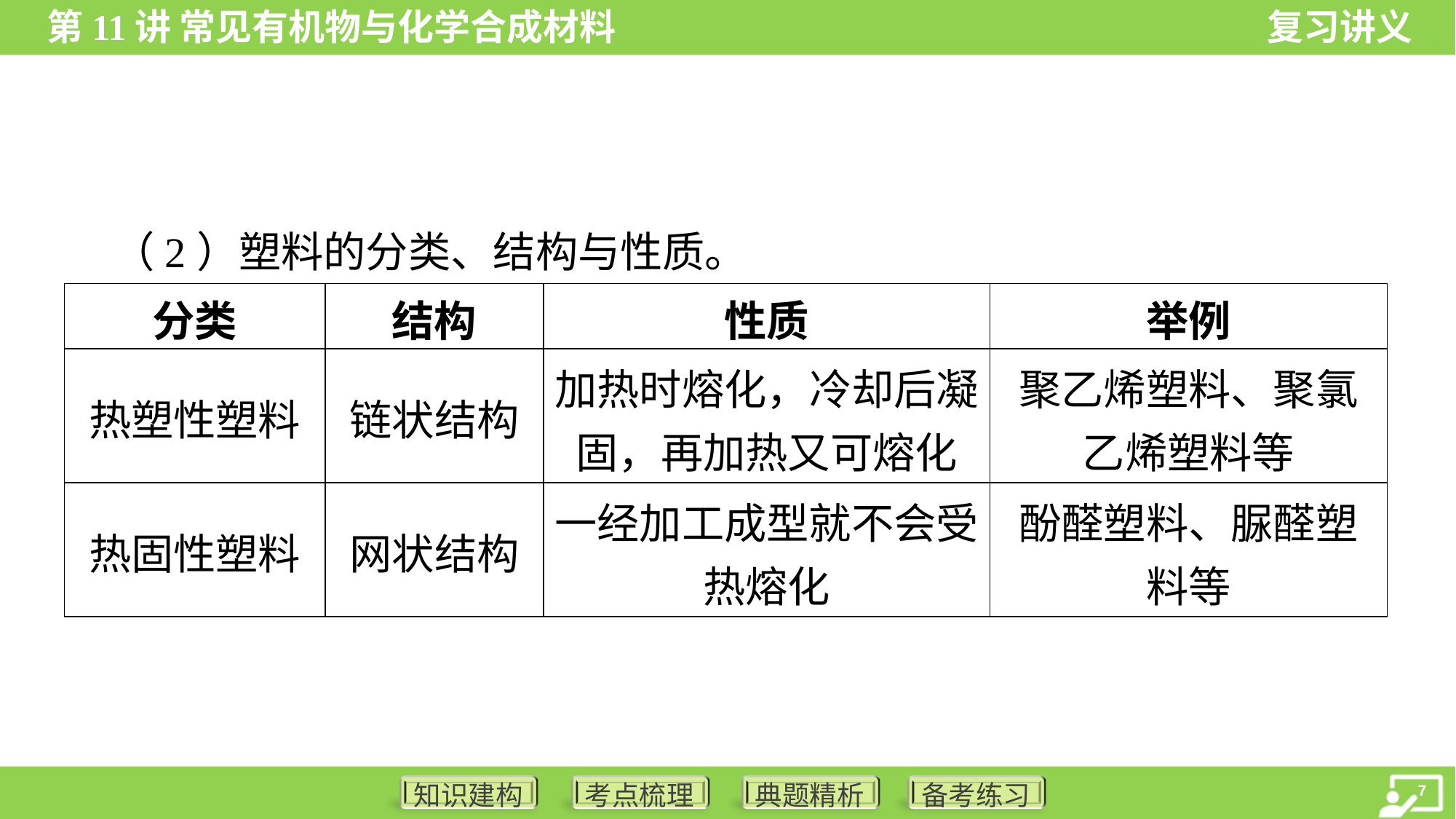

（2）塑料的分类、结构与性质。
| 分类 | 结构 | 性质 | 举例 |
| --- | --- | --- | --- |
| 热塑性塑料 | 链状结构 | 加热时熔化，冷却后凝 固，再加热又可熔化 | 聚乙烯塑料、聚氯 乙烯塑料等 |
| 热固性塑料 | 网状结构 | 一经加工成型就不会受 热熔化 | 酚醛塑料、脲醛塑 料等 |